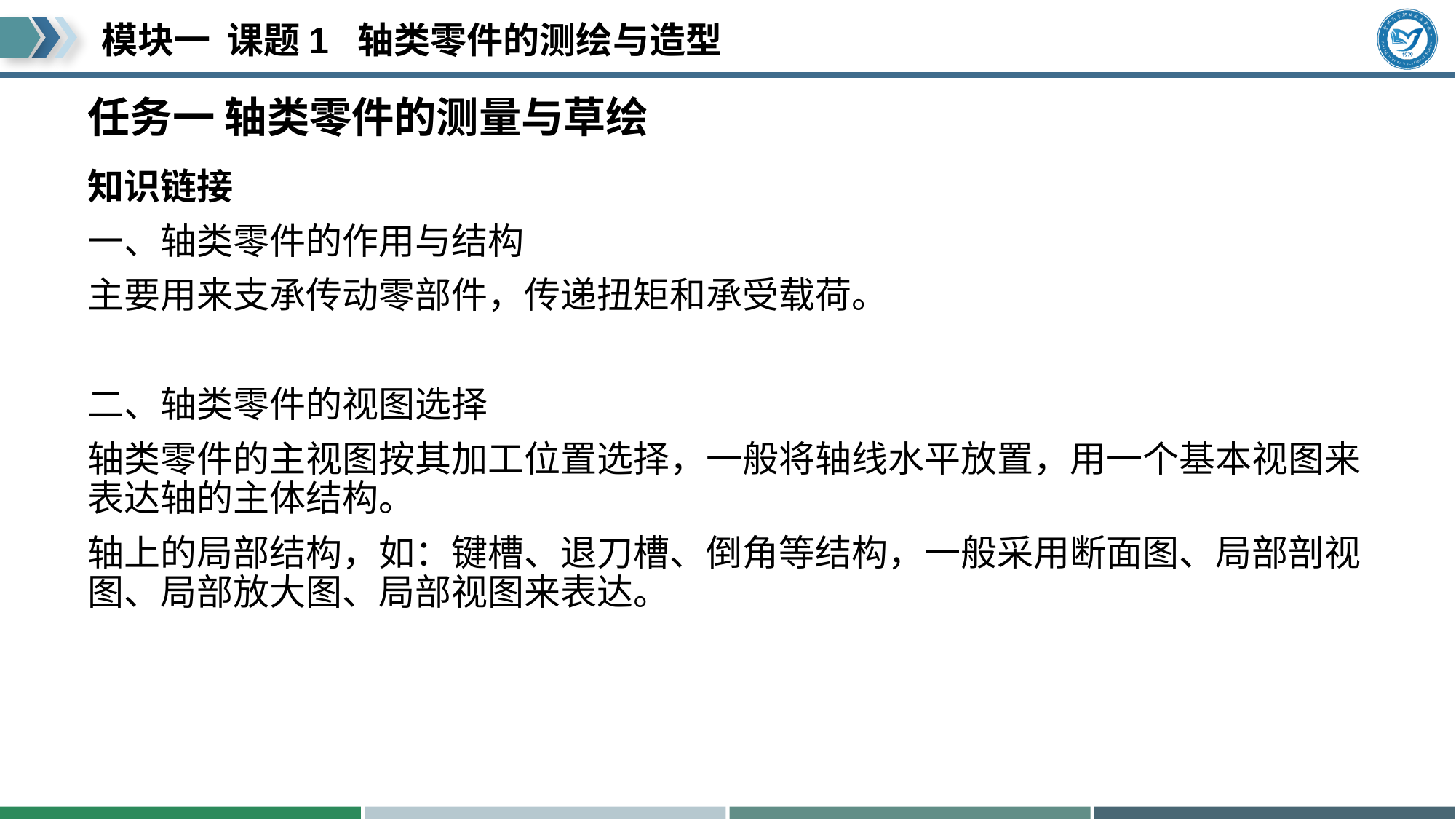

# 任务一 轴类零件的测量与草绘
知识链接
一、轴类零件的作用与结构
主要用来支承传动零部件，传递扭矩和承受载荷。

二、轴类零件的视图选择
轴类零件的主视图按其加工位置选择，一般将轴线水平放置，用一个基本视图来表达轴的主体结构。
轴上的局部结构，如：键槽、退刀槽、倒角等结构，一般采用断面图、局部剖视图、局部放大图、局部视图来表达。